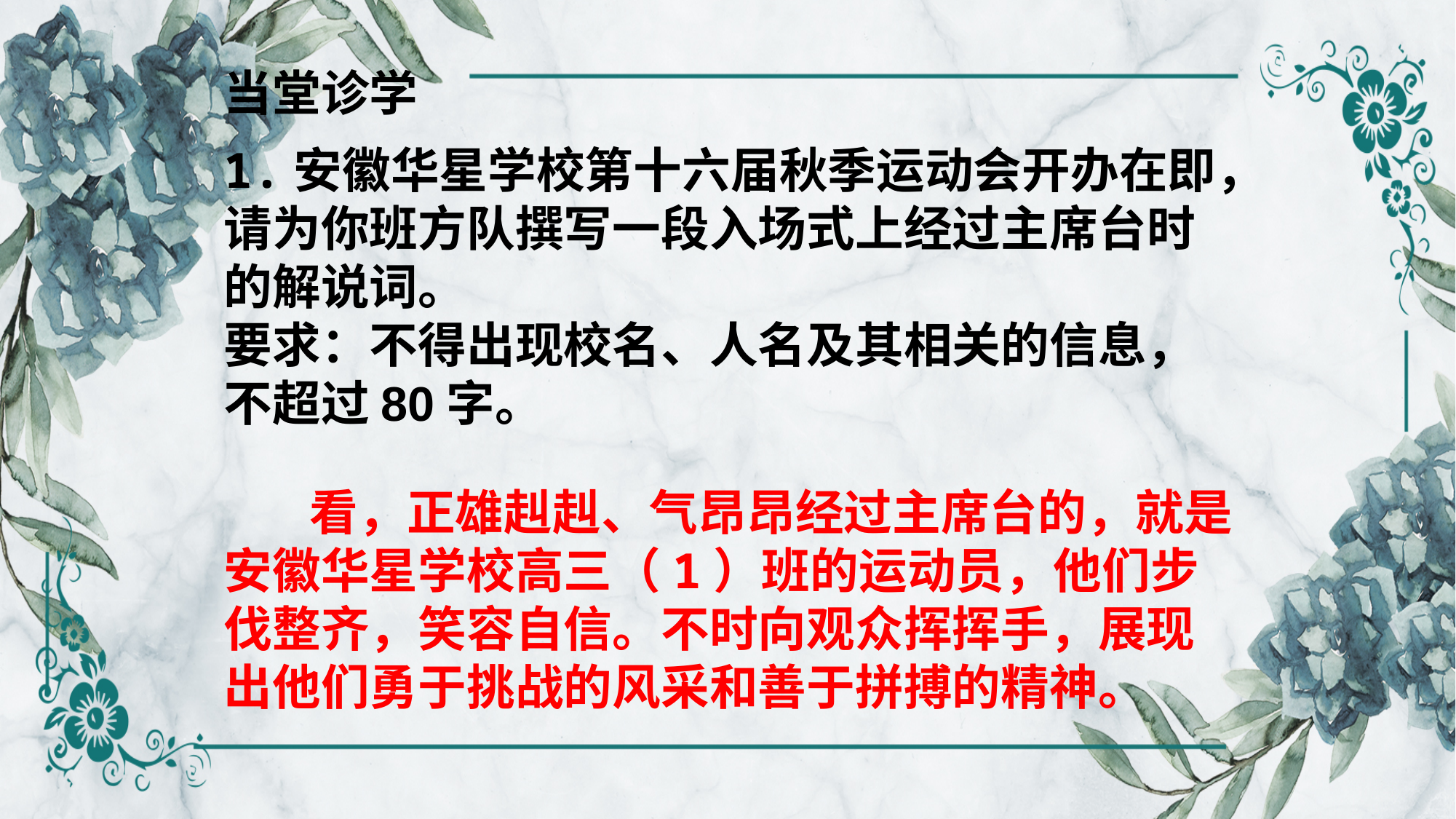

当堂诊学
1.安徽华星学校第十六届秋季运动会开办在即，请为你班方队撰写一段入场式上经过主席台时的解说词。
要求：不得出现校名、人名及其相关的信息，不超过80字。

看，正雄赳赳、气昂昂经过主席台的，就是安徽华星学校高三（1）班的运动员，他们步伐整齐，笑容自信。不时向观众挥挥手，展现出他们勇于挑战的风采和善于拼搏的精神。